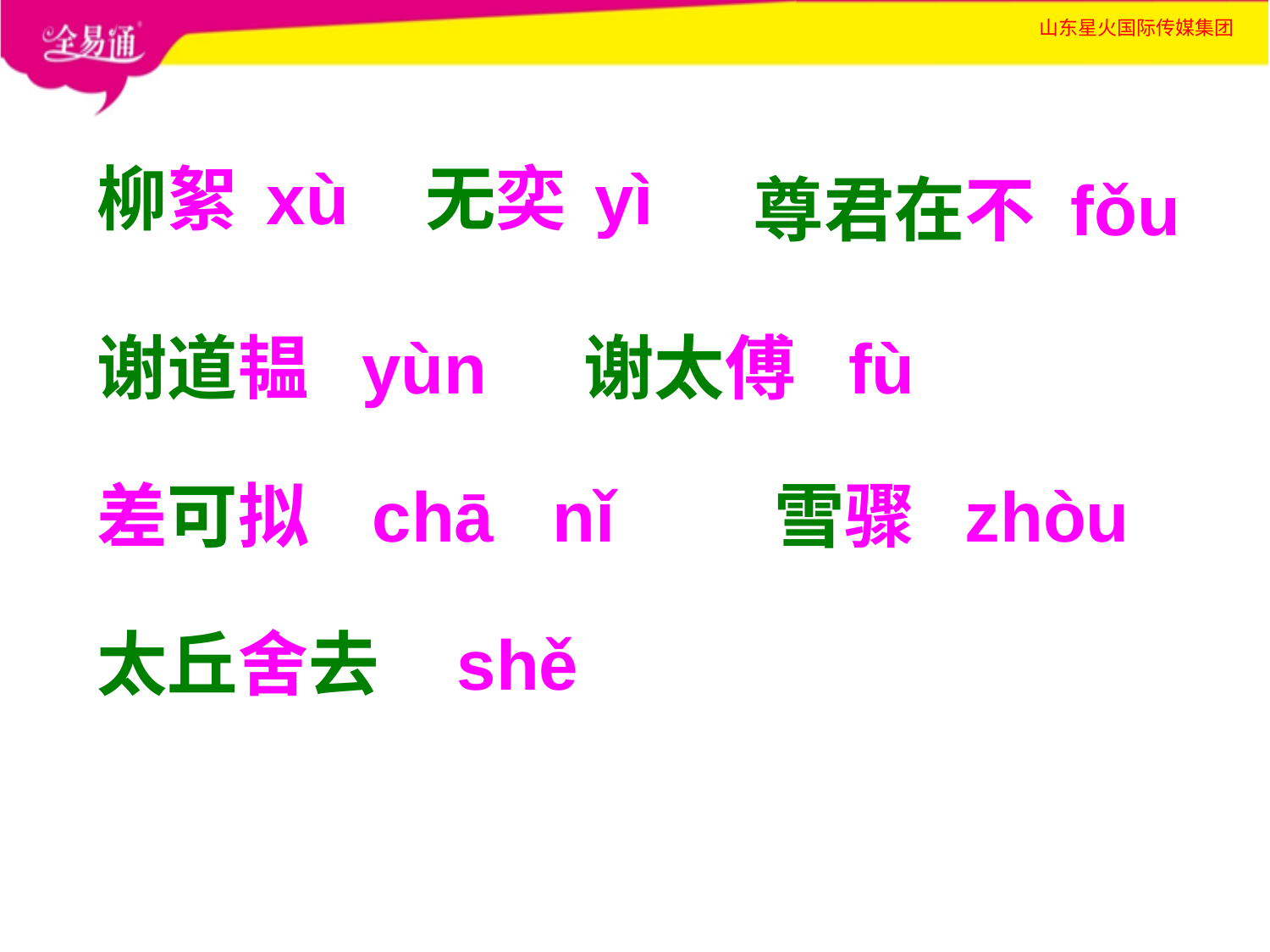

柳絮
xù
无奕
yì
尊君在不
fǒu
谢道韫
yùn
谢太傅
fù
差可拟
chā   nǐ
雪骤
zhòu
太丘舍去
shě